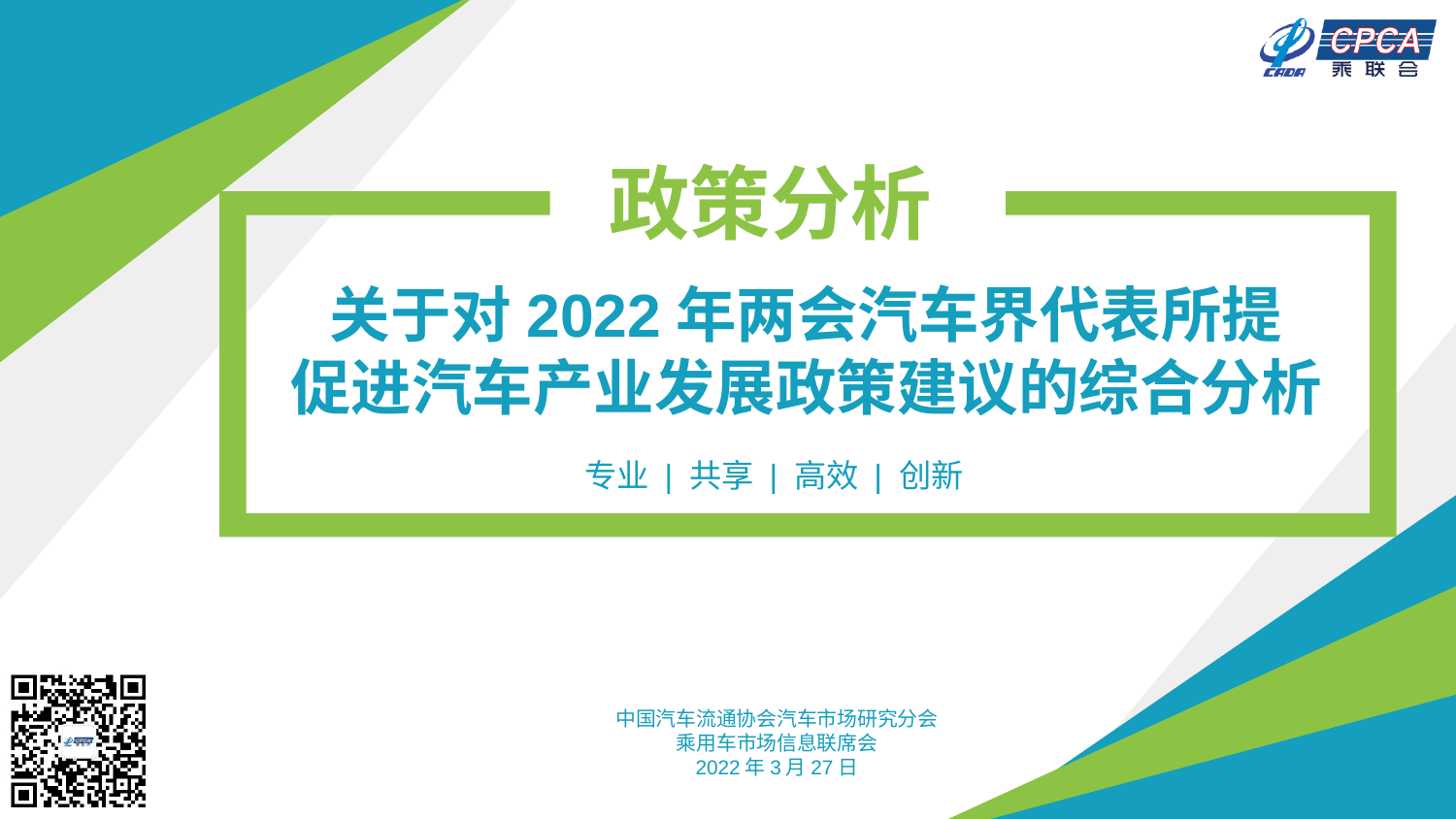

关于对2022年两会汽车界代表所提
促进汽车产业发展政策建议的综合分析
中国汽车流通协会汽车市场研究分会
乘用车市场信息联席会
2022年3月27日